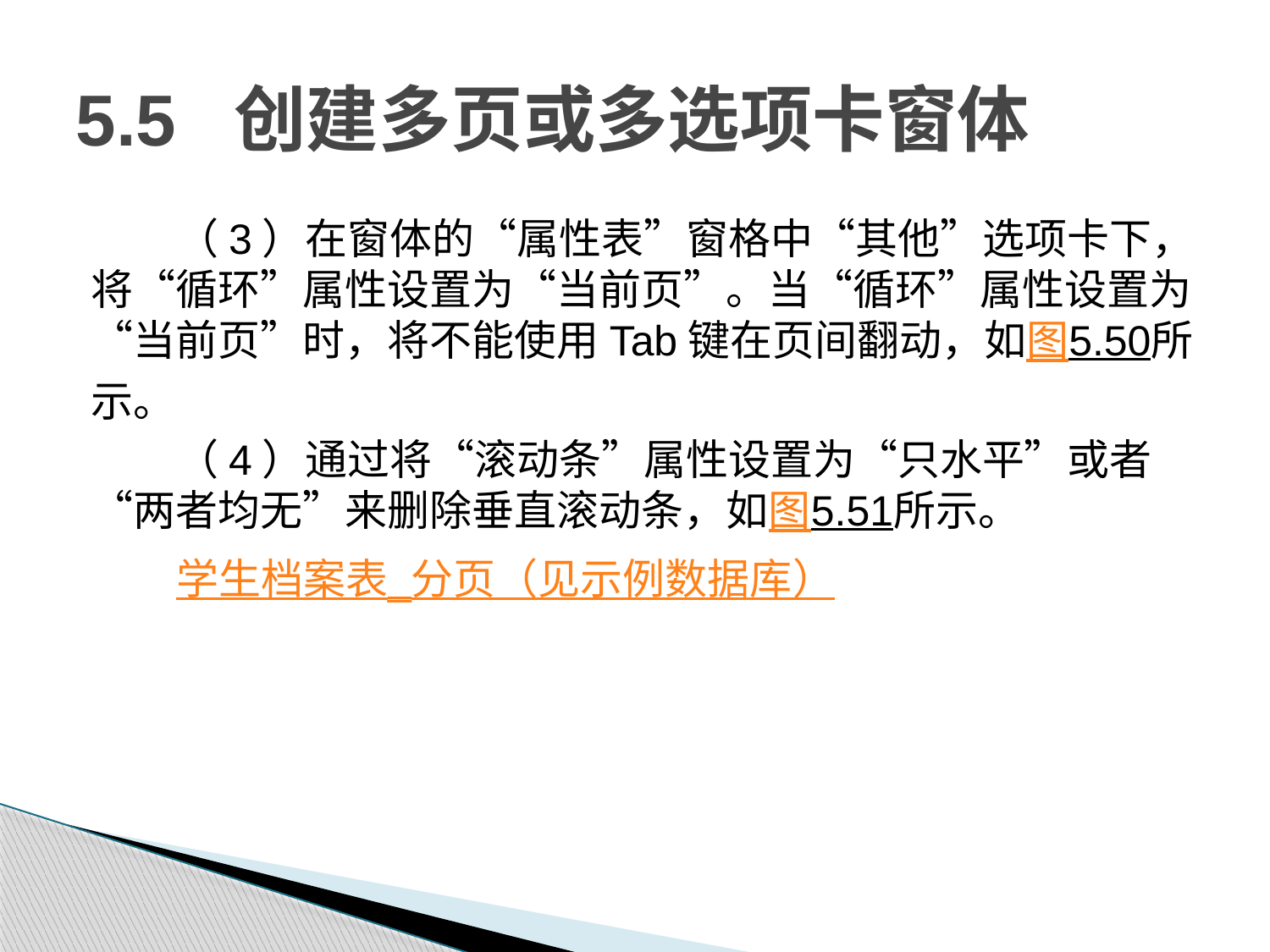

# 5.5  创建多页或多选项卡窗体
（3）在窗体的“属性表”窗格中“其他”选项卡下，将“循环”属性设置为“当前页”。当“循环”属性设置为“当前页”时，将不能使用Tab键在页间翻动，如图5.50所示。
（4）通过将“滚动条”属性设置为“只水平”或者“两者均无”来删除垂直滚动条，如图5.51所示。
学生档案表_分页（见示例数据库）